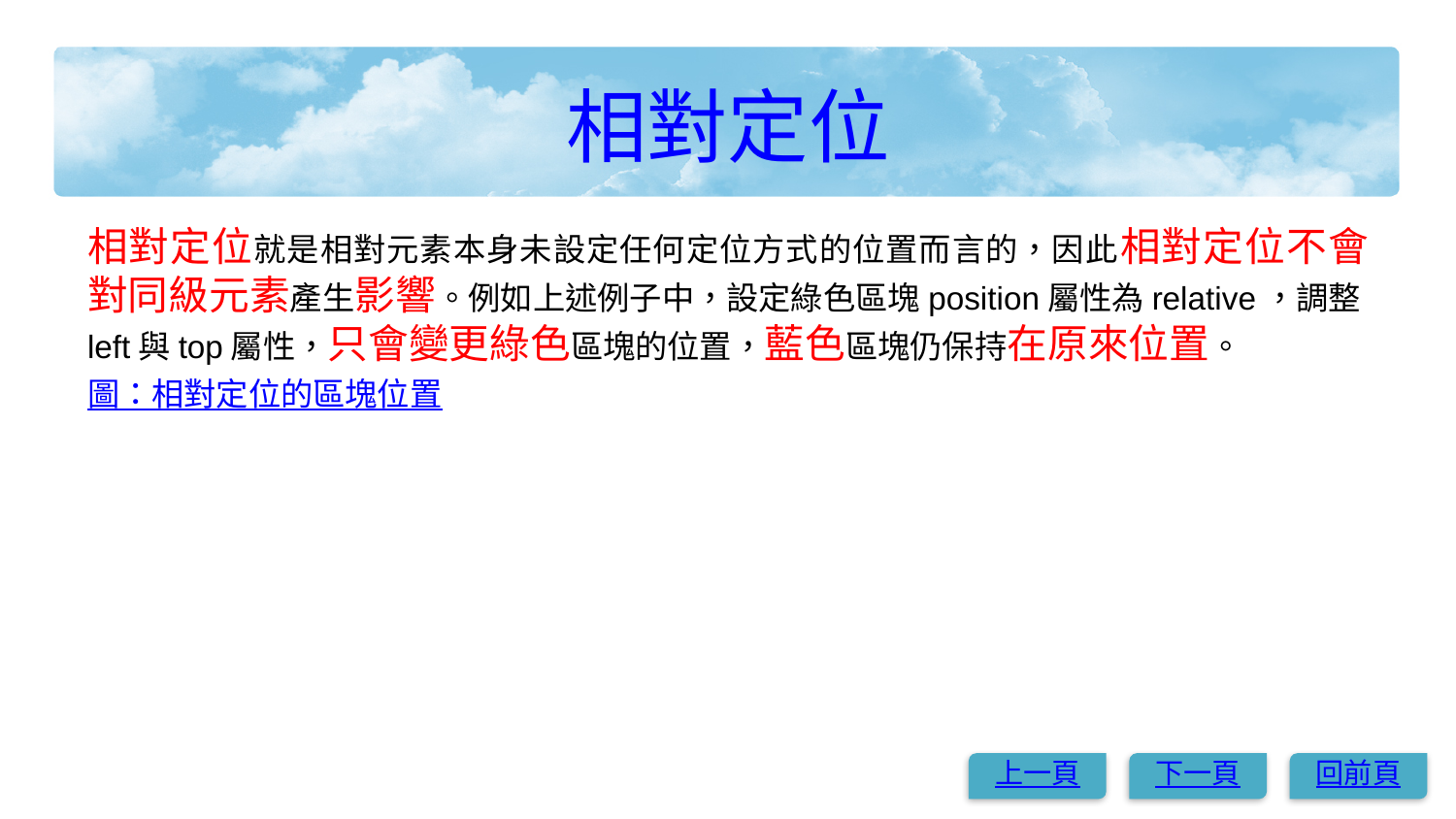

# 相對定位
相對定位就是相對元素本身未設定任何定位方式的位置而言的，因此相對定位不會對同級元素產生影響。例如上述例子中，設定綠色區塊position屬性為relative，調整left與top屬性，只會變更綠色區塊的位置，藍色區塊仍保持在原來位置。
圖：相對定位的區塊位置
上一頁
下一頁
回前頁